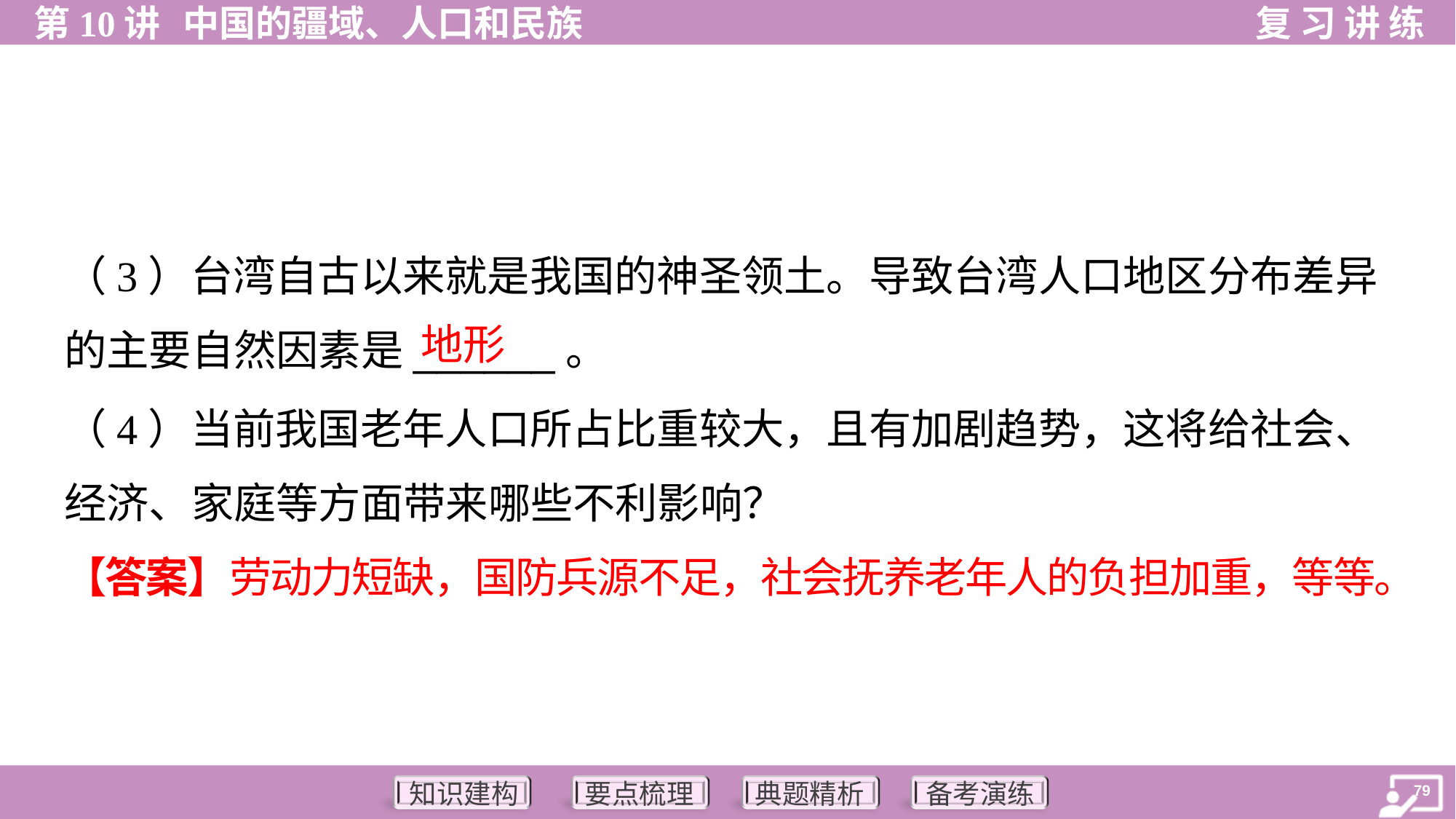

（3）台湾自古以来就是我国的神圣领土。导致台湾人口地区分布差异
的主要自然因素是______。
地形
（4）当前我国老年人口所占比重较大，且有加剧趋势，这将给社会、
经济、家庭等方面带来哪些不利影响？
【答案】劳动力短缺，国防兵源不足，社会抚养老年人的负担加重，等等。